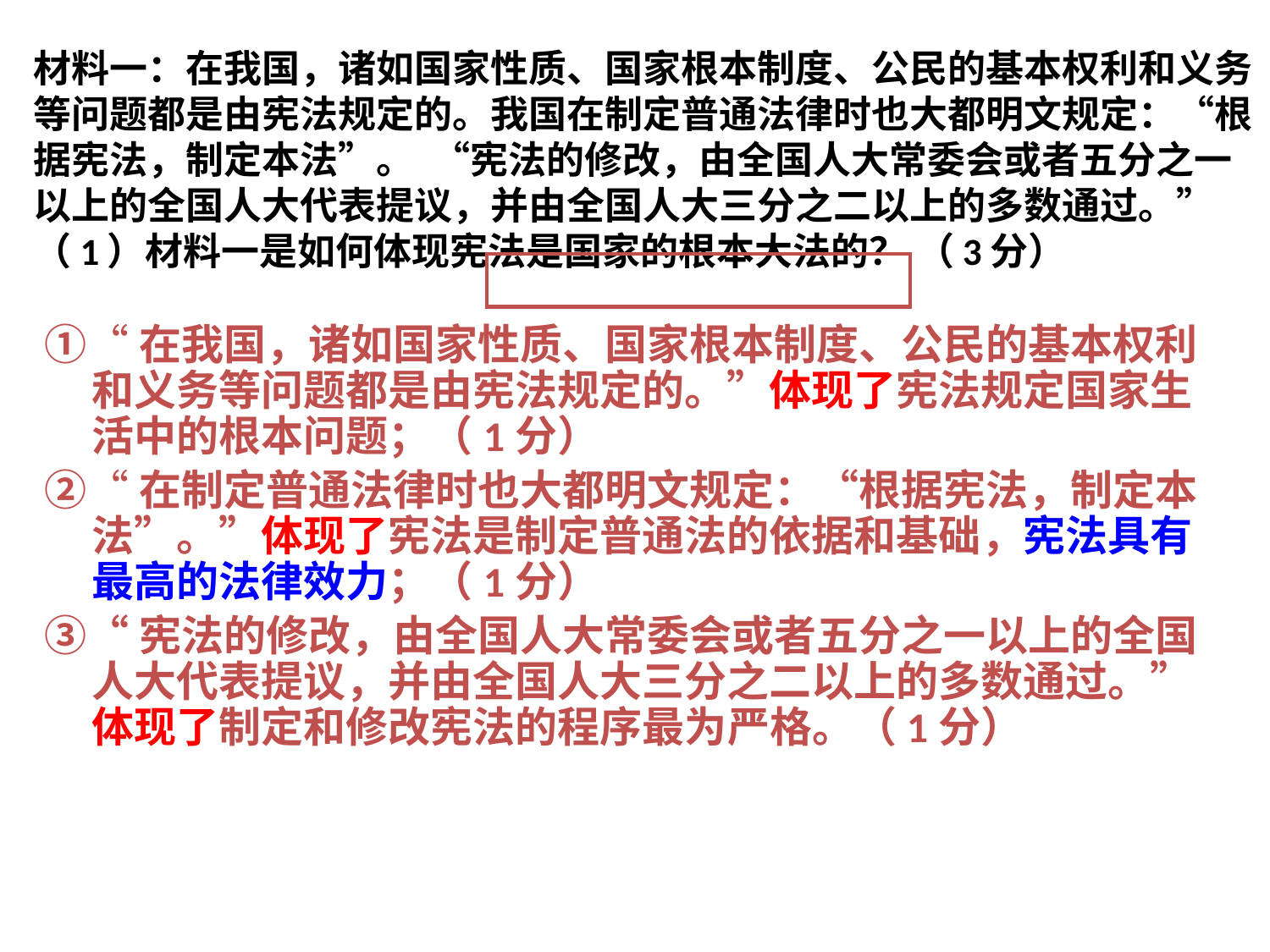

# 材料一：在我国，诸如国家性质、国家根本制度、公民的基本权利和义务等问题都是由宪法规定的。我国在制定普通法律时也大都明文规定：“根据宪法，制定本法”。  “宪法的修改，由全国人大常委会或者五分之一以上的全国人大代表提议，并由全国人大三分之二以上的多数通过。” （1）材料一是如何体现宪法是国家的根本大法的？ （3分）

①“在我国，诸如国家性质、国家根本制度、公民的基本权利和义务等问题都是由宪法规定的。”体现了宪法规定国家生活中的根本问题；（1分）
②“在制定普通法律时也大都明文规定：“根据宪法，制定本法”。”体现了宪法是制定普通法的依据和基础，宪法具有最高的法律效力；（1分）
③“宪法的修改，由全国人大常委会或者五分之一以上的全国人大代表提议，并由全国人大三分之二以上的多数通过。”体现了制定和修改宪法的程序最为严格。（1分）